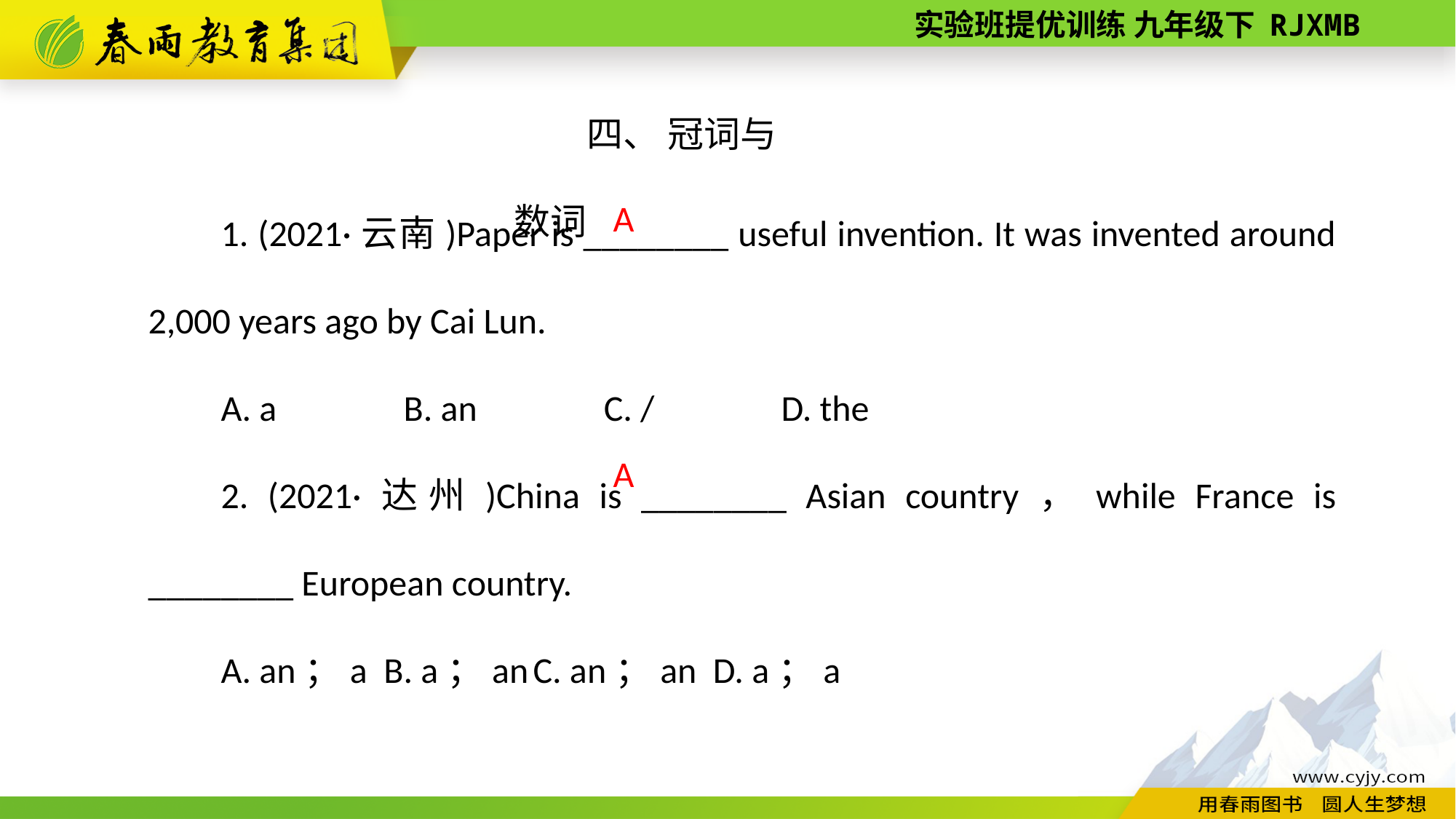

四、 冠词与数词
1. (2021·云南)Paper is ________ useful invention. It was invented around 2,000 years ago by Cai Lun.
A. a　　　B. an　　　C. /　　　D. the
2. (2021·达州)China is ________ Asian country，while France is ________ European country.
A. an；a  B. a；an C. an；an  D. a；a
A
A